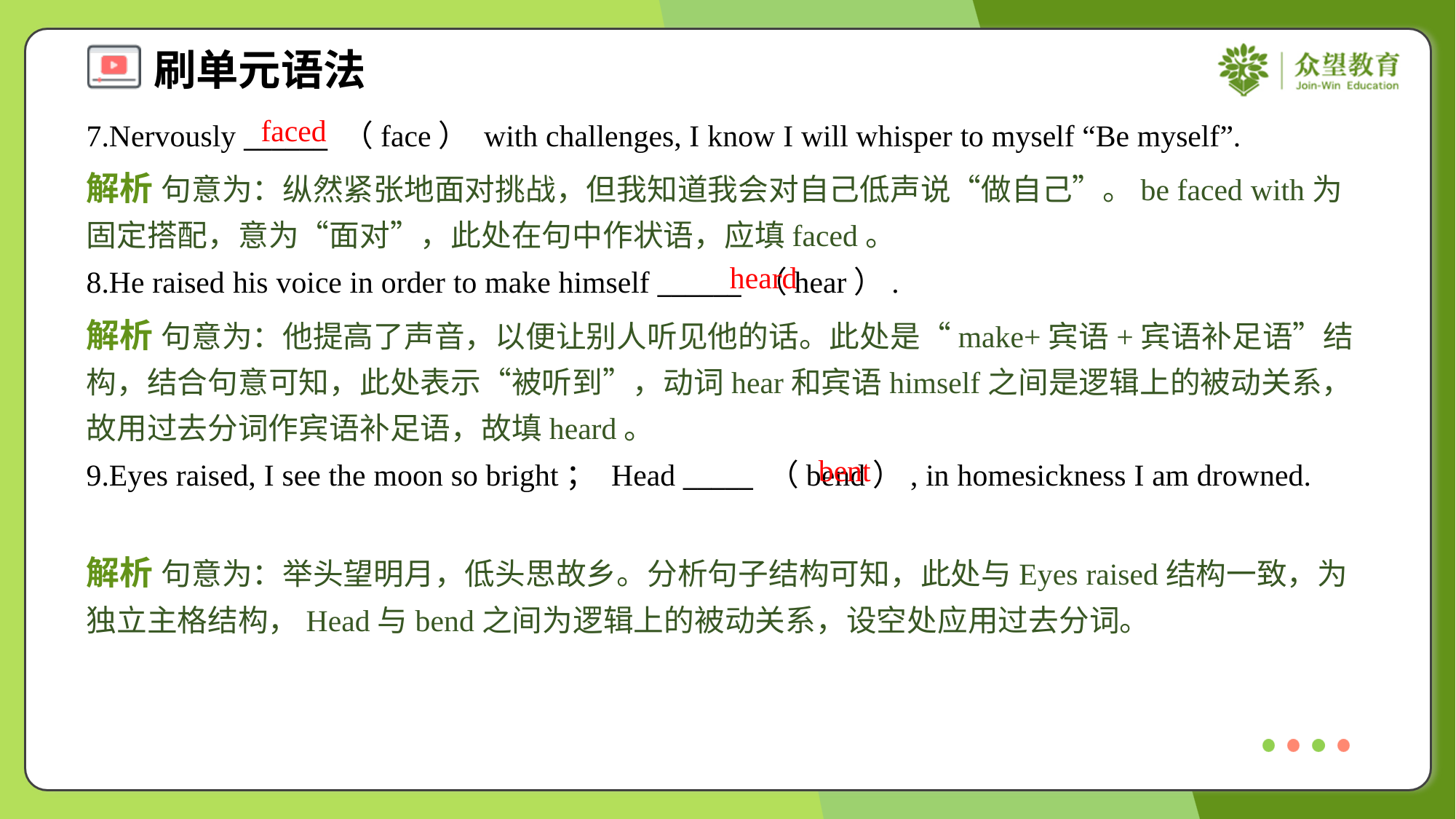

faced
7.Nervously ______ （face） with challenges, I know I will whisper to myself “Be myself”.
解析 句意为：纵然紧张地面对挑战，但我知道我会对自己低声说“做自己”。be faced with为固定搭配，意为“面对”，此处在句中作状语，应填faced。
heard
8.He raised his voice in order to make himself ______ （hear）.
解析 句意为：他提高了声音，以便让别人听见他的话。此处是“make+宾语+宾语补足语”结构，结合句意可知，此处表示“被听到”，动词hear和宾语himself之间是逻辑上的被动关系，故用过去分词作宾语补足语，故填heard。
bent
9.Eyes raised, I see the moon so bright； Head _____ （bend）, in homesickness I am drowned.
解析 句意为：举头望明月，低头思故乡。分析句子结构可知，此处与Eyes raised结构一致，为独立主格结构，Head与bend之间为逻辑上的被动关系，设空处应用过去分词。